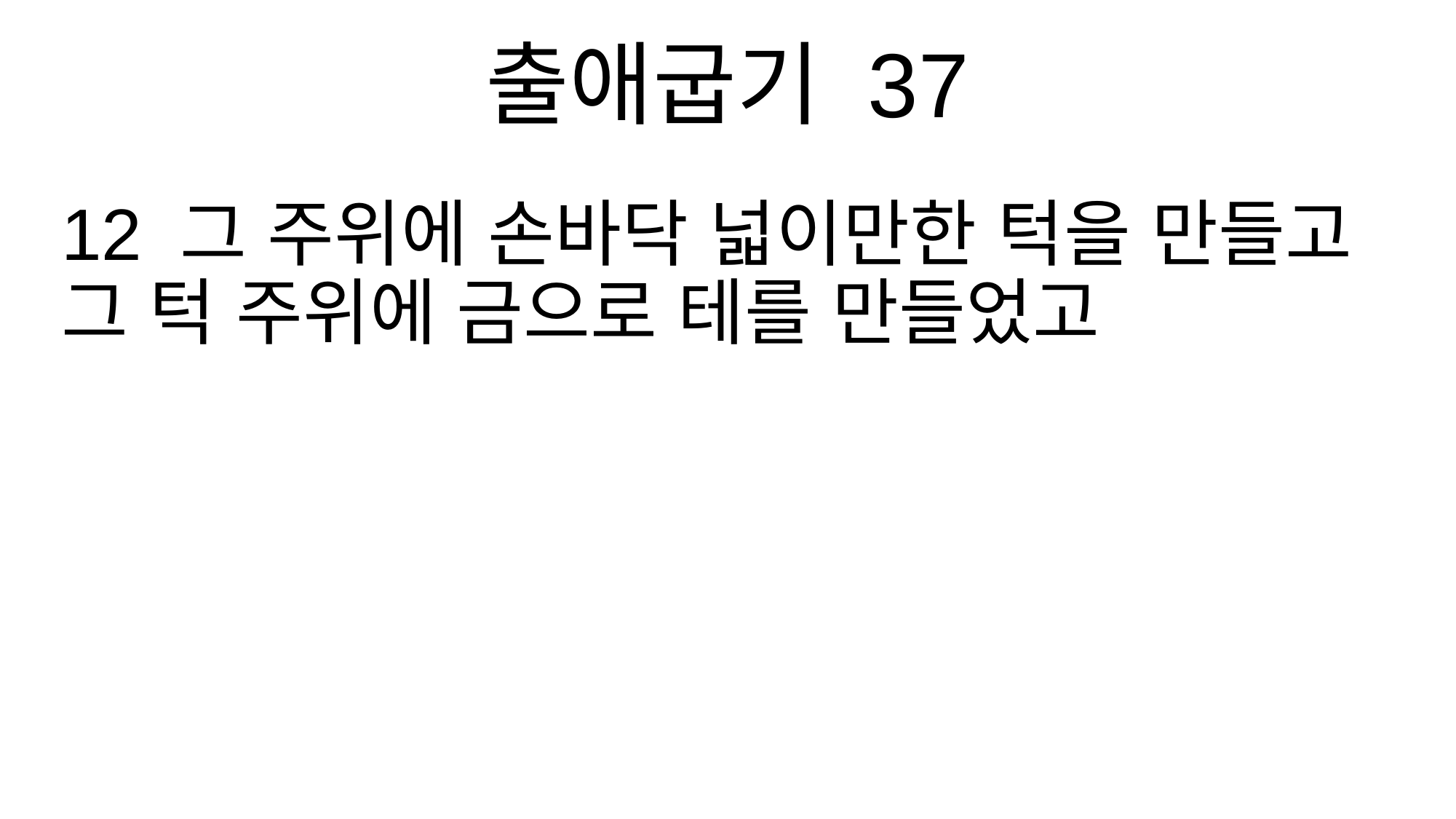

출애굽기 37
12 그 주위에 손바닥 넓이만한 턱을 만들고 그 턱 주위에 금으로 테를 만들었고